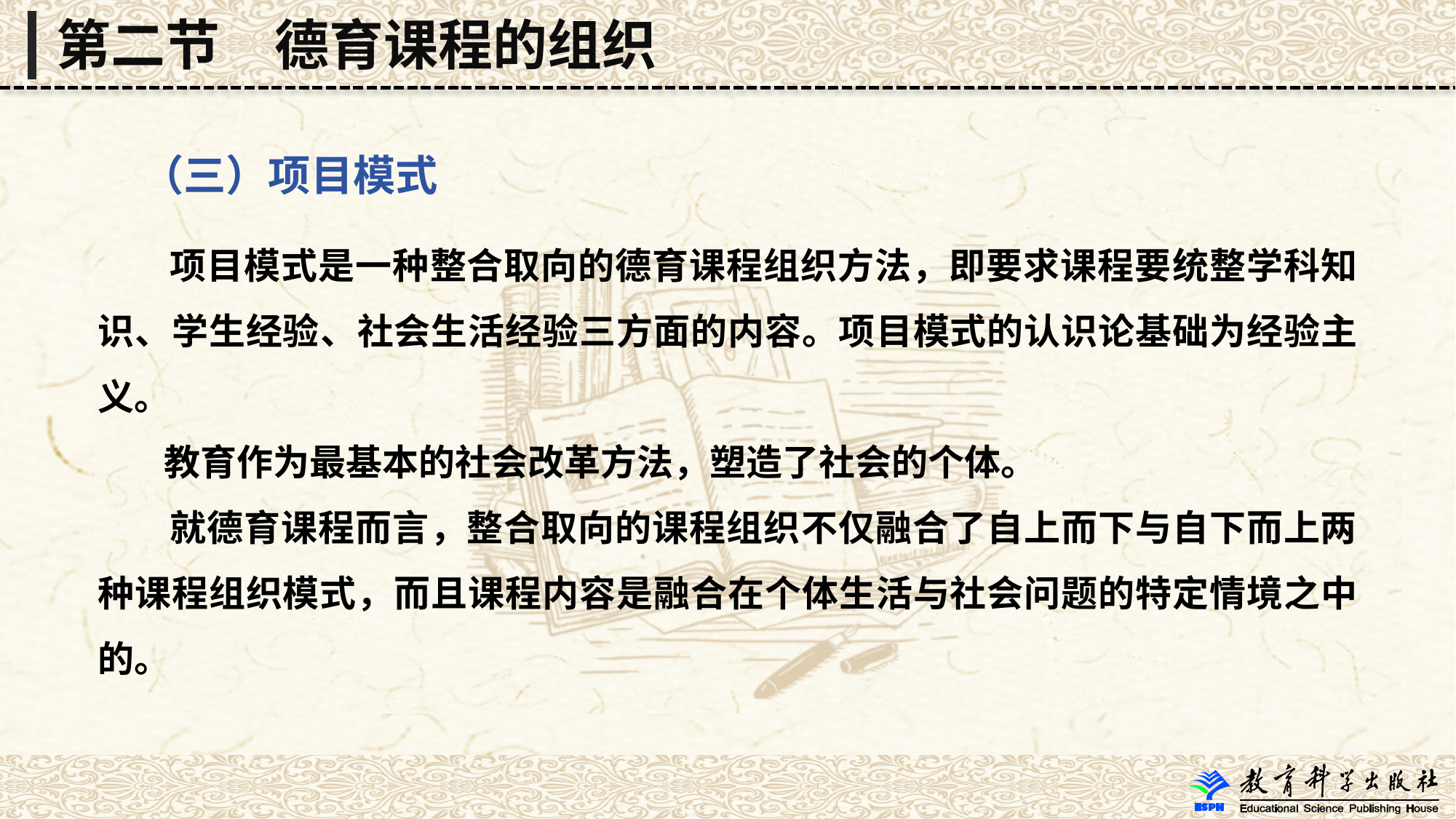

第二节　德育课程的组织
      （三）项目模式

       项目模式是一种整合取向的德育课程组织方法，即要求课程要统整学科知识、学生经验、社会生活经验三方面的内容。项目模式的认识论基础为经验主义。
       教育作为最基本的社会改革方法，塑造了社会的个体。
       就德育课程而言，整合取向的课程组织不仅融合了自上而下与自下而上两种课程组织模式，而且课程内容是融合在个体生活与社会问题的特定情境之中的。